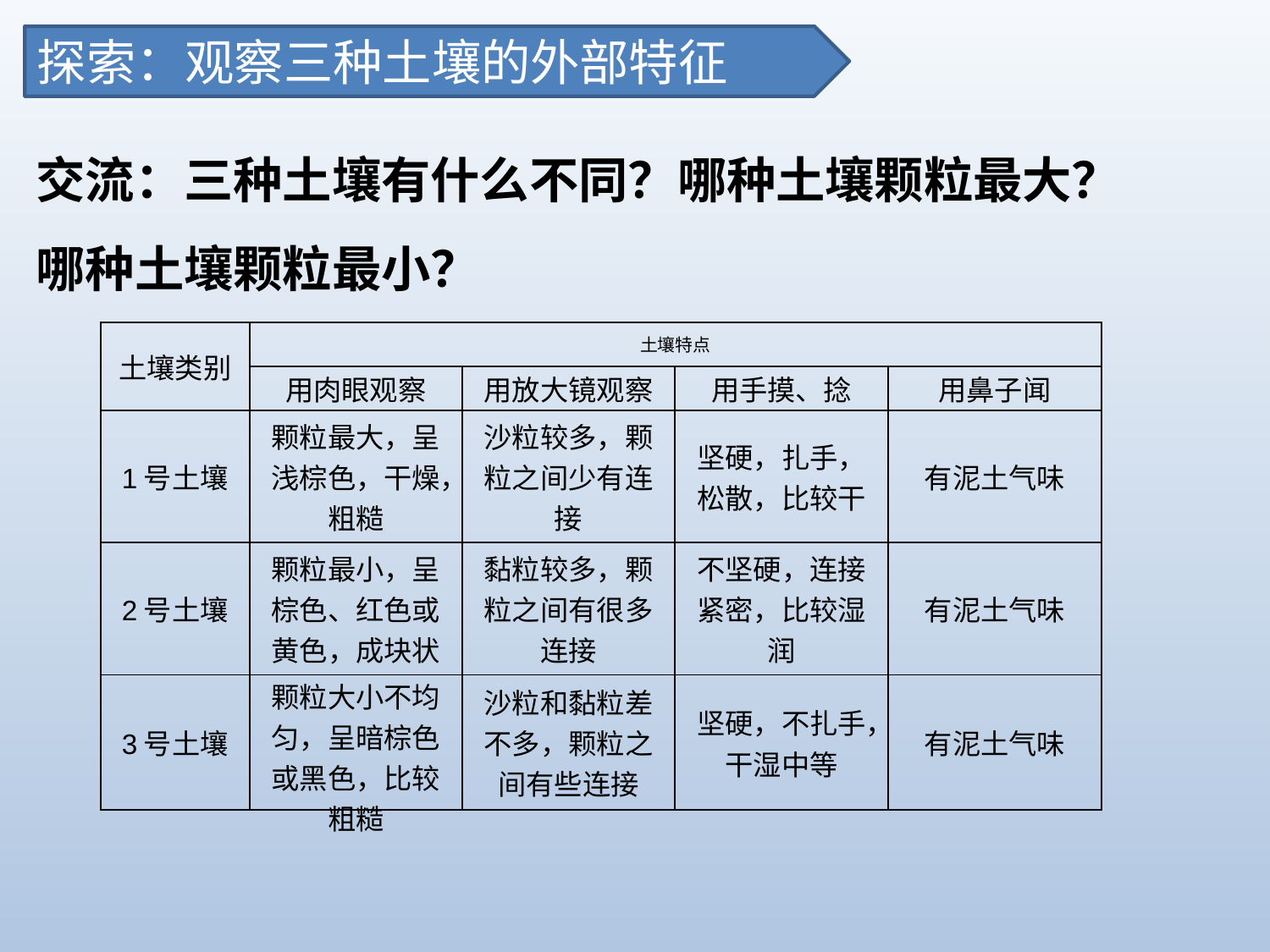

探索：观察三种土壤的外部特征
交流：三种土壤有什么不同？哪种土壤颗粒最大？哪种土壤颗粒最小？
| 土壤类别 | 土壤特点 |  |  |  |
| --- | --- | --- | --- | --- |
|  | 用肉眼观察 | 用放大镜观察 | 用手摸、捻 | 用鼻子闻 |
| 1号土壤 | 颗粒最大，呈浅棕色，干燥，粗糙 | 沙粒较多，颗粒之间少有连接 | 坚硬，扎手，松散，比较干 | 有泥土气味 |
| 2号土壤 | 颗粒最小，呈棕色、红色或黄色，成块状 | 黏粒较多，颗粒之间有很多连接 | 不坚硬，连接紧密，比较湿润 | 有泥土气味 |
| 3号土壤 | 颗粒大小不均匀，呈暗棕色或黑色，比较粗糙 | 沙粒和黏粒差不多，颗粒之间有些连接 | 坚硬，不扎手，干湿中等 | 有泥土气味 |